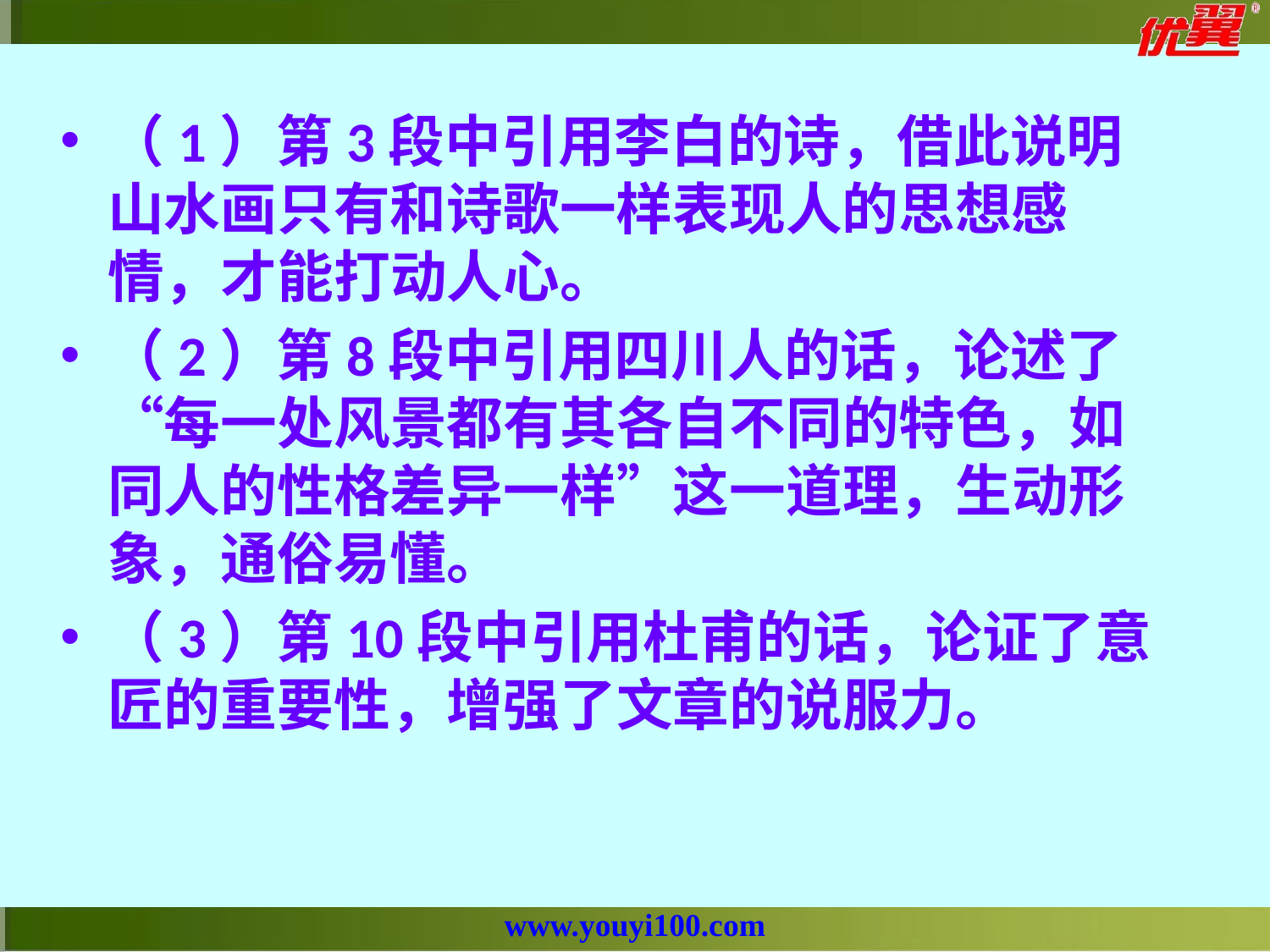

（1）第3段中引用李白的诗，借此说明山水画只有和诗歌一样表现人的思想感情，才能打动人心。
（2）第8段中引用四川人的话，论述了“每一处风景都有其各自不同的特色，如同人的性格差异一样”这一道理，生动形象，通俗易懂。
（3）第10段中引用杜甫的话，论证了意匠的重要性，增强了文章的说服力。